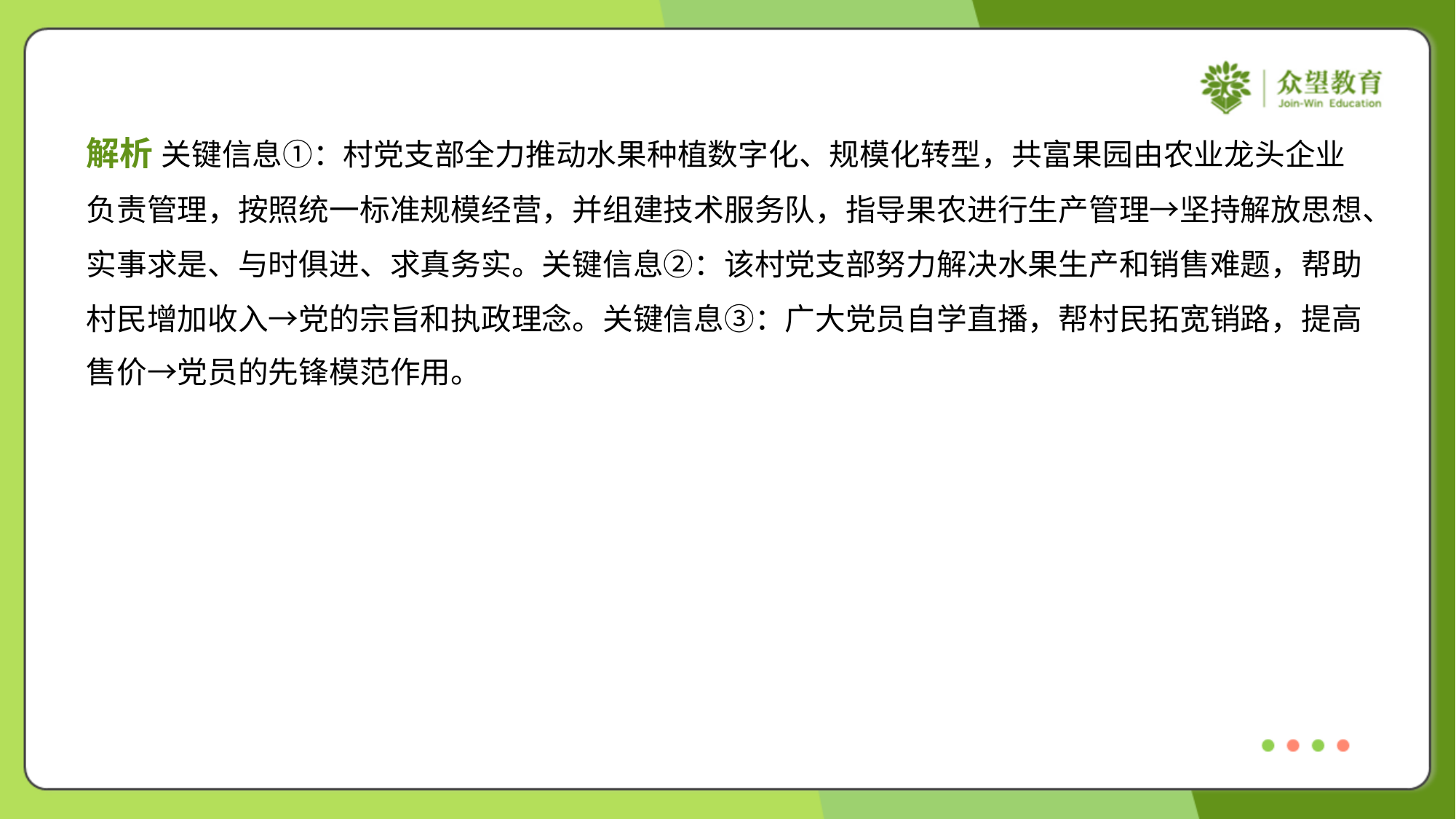

解析 关键信息①：村党支部全力推动水果种植数字化、规模化转型，共富果园由农业龙头企业
负责管理，按照统一标准规模经营，并组建技术服务队，指导果农进行生产管理→坚持解放思想、
实事求是、与时俱进、求真务实。关键信息②：该村党支部努力解决水果生产和销售难题，帮助
村民增加收入→党的宗旨和执政理念。关键信息③：广大党员自学直播，帮村民拓宽销路，提高
售价→党员的先锋模范作用。